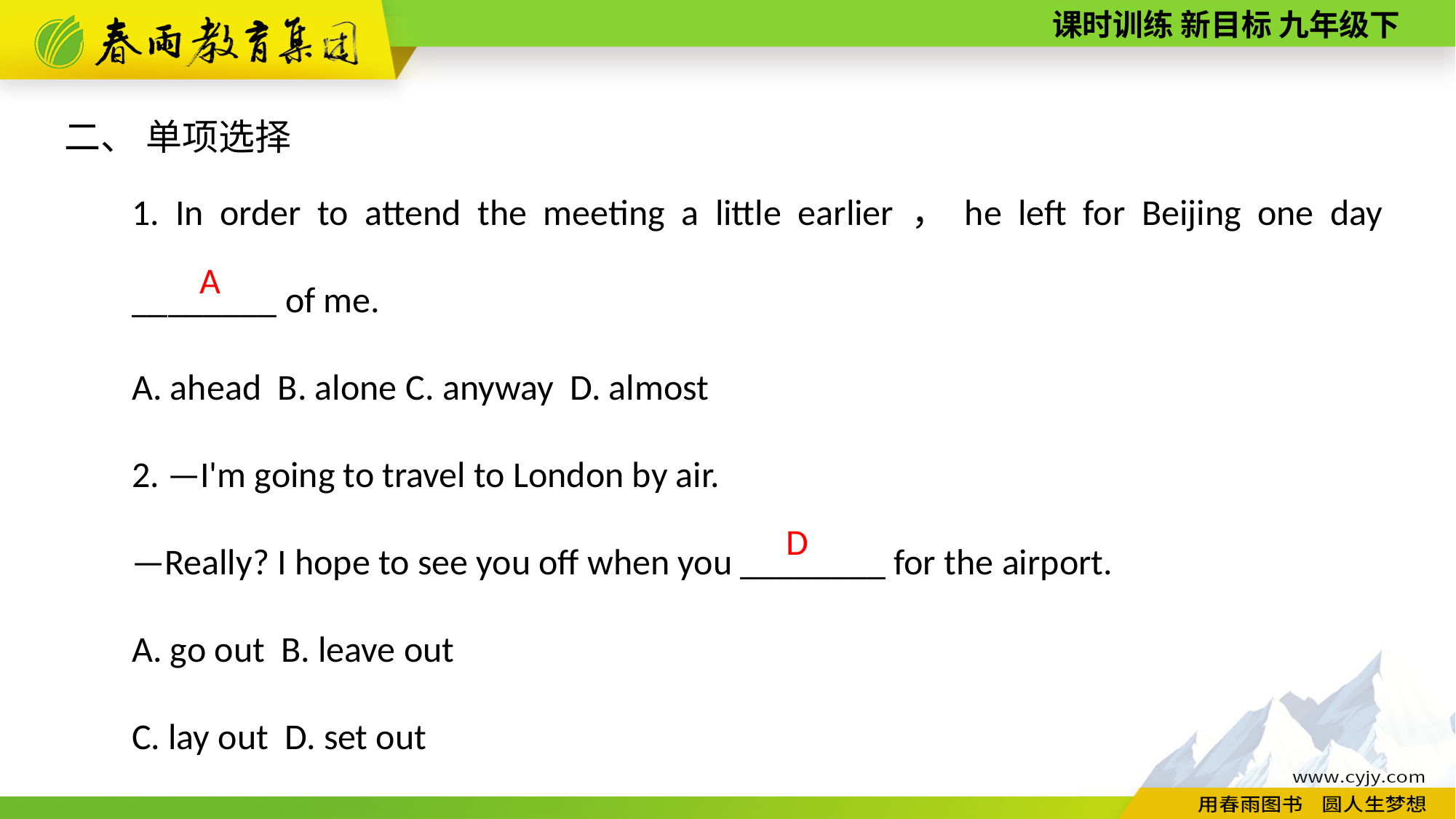

二、 单项选择
1. In order to attend the meeting a little earlier，he left for Beijing one day ________ of me.
A. ahead  B. alone  C. anyway  D. almost
2. —I'm going to travel to London by air.
—Really? I hope to see you off when you ________ for the airport.
A. go out  B. leave out
C. lay out  D. set out
A
D